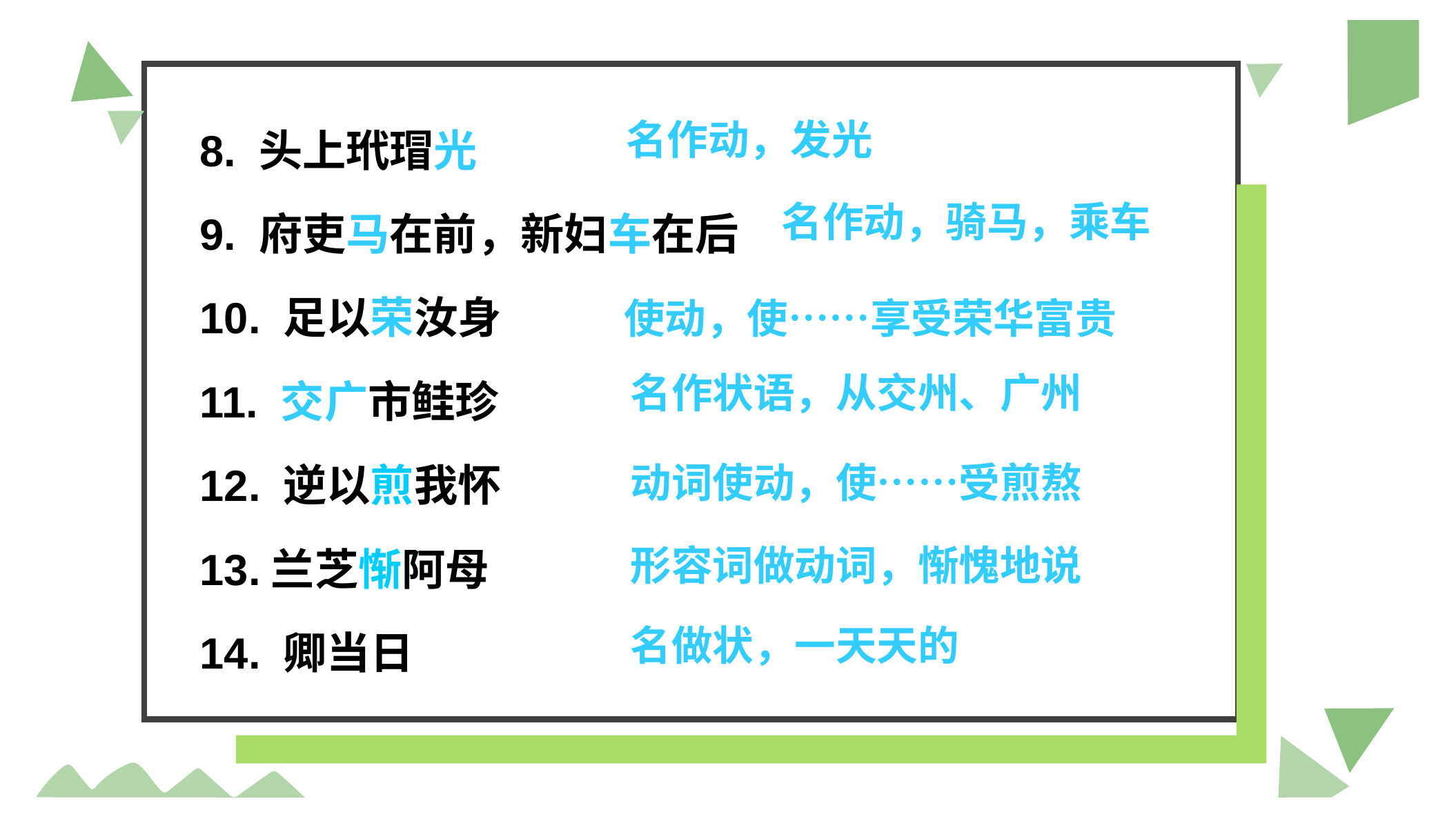

8. 头上玳瑁光
9. 府吏马在前，新妇车在后
10. 足以荣汝身
11. 交广市鲑珍
12. 逆以煎我怀
13.兰芝惭阿母
14. 卿当日胜贵(25)
名作动，发光

名作动，骑马，乘车
使动，使……享受荣华富贵
名作状语，从交州、广州
动词使动，使……受煎熬
形容词做动词，惭愧地说
名做状，一天天的